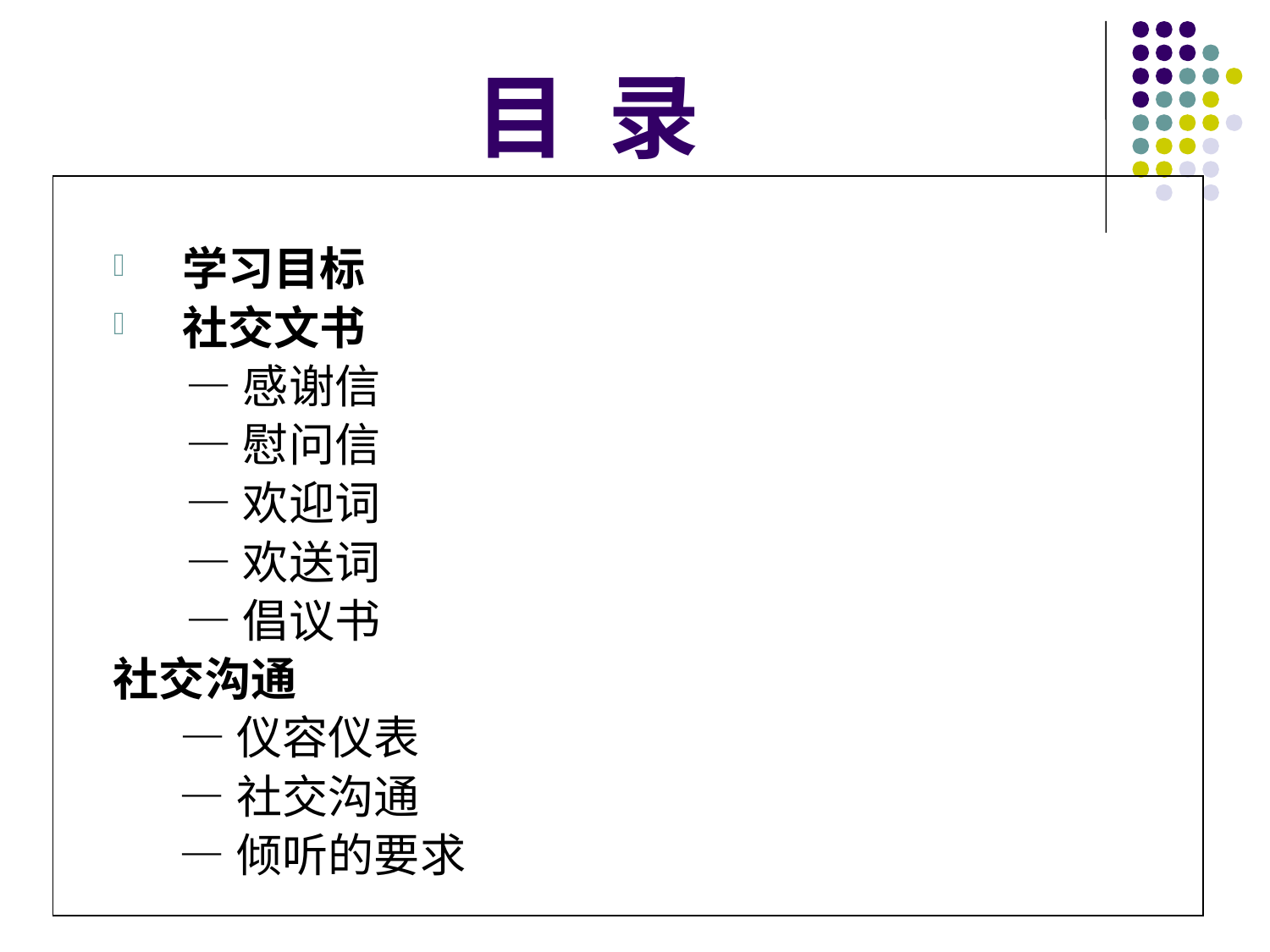

# 目  录

学习目标
社交文书
       —感谢信
       —慰问信
       —欢迎词
       —欢送词
       —倡议书
社交沟通
           —仪容仪表
           —社交沟通
           —倾听的要求